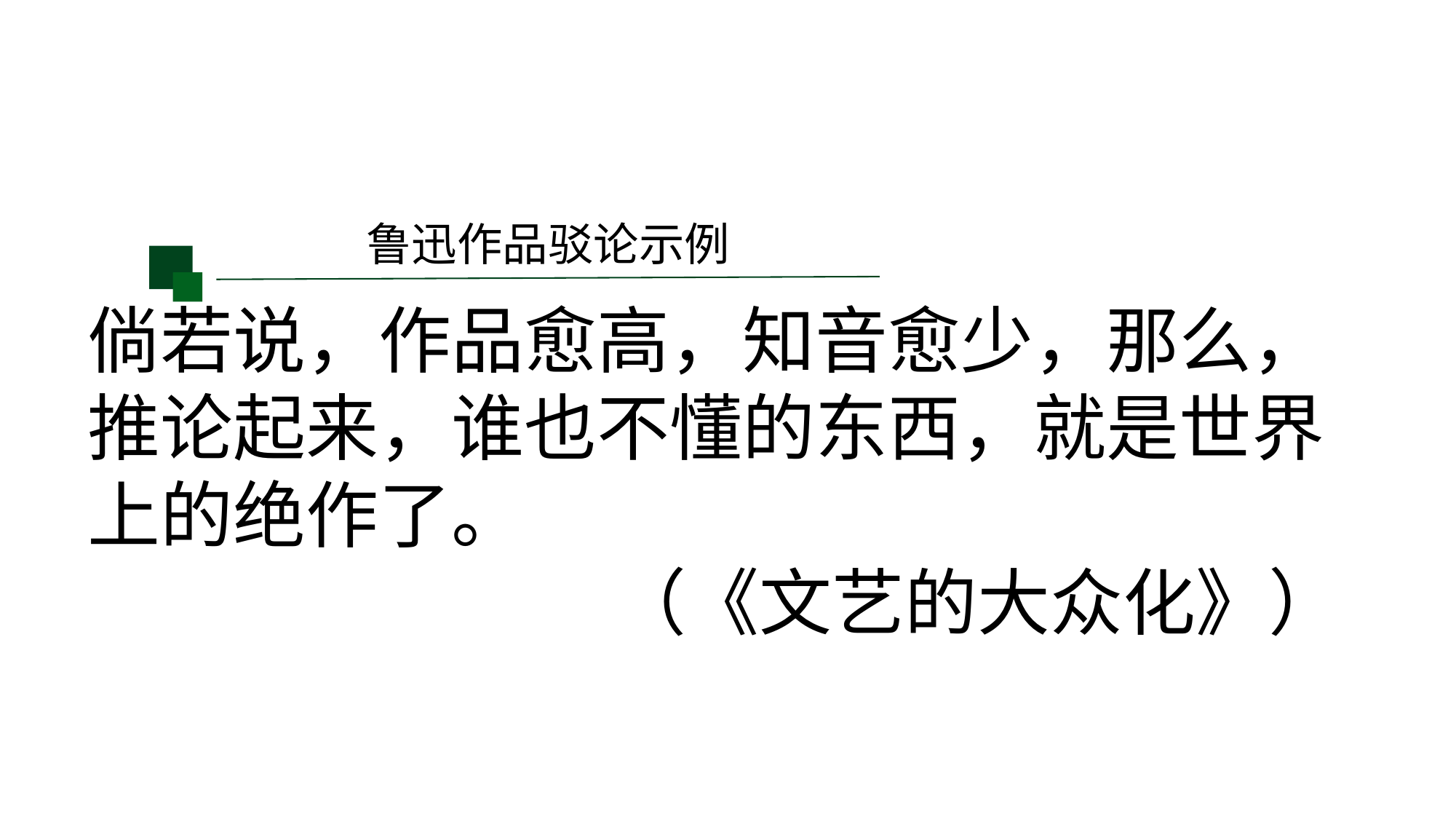

鲁迅作品驳论示例

倘若说，作品愈高，知音愈少，那么，推论起来，谁也不懂的东西，就是世界上的绝作了。
                （《文艺的大众化》）